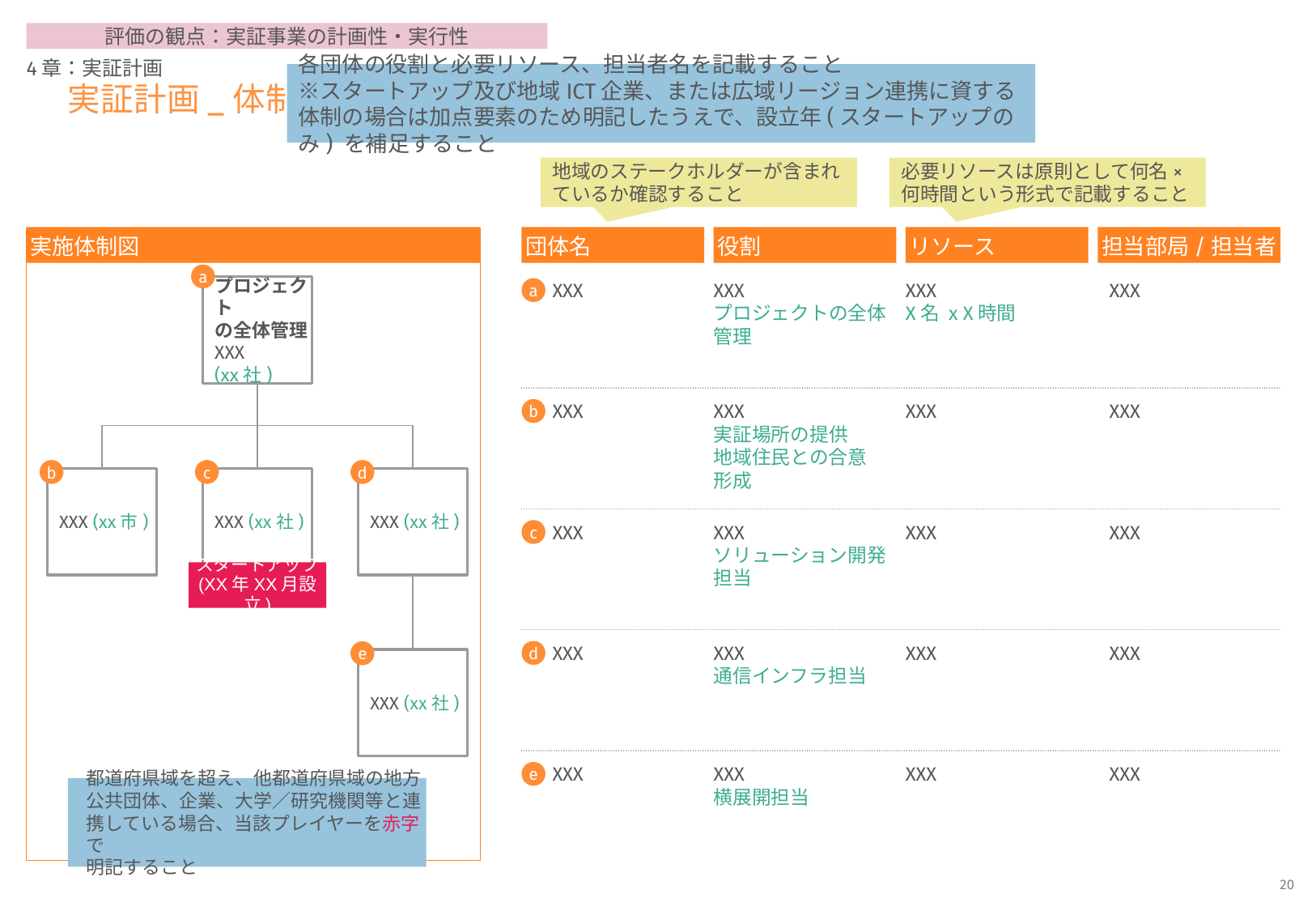

評価の観点：実証事業の計画性・実行性
4章：実証計画
各団体の役割と必要リソース、担当者名を記載すること
※スタートアップ及び地域ICT企業、または広域リージョン連携に資する体制の場合は加点要素のため明記したうえで、設立年(スタートアップのみ) を補足すること
# 実証計画_体制
地域のステークホルダーが含まれているか確認すること
必要リソースは原則として何名×何時間という形式で記載すること
実施体制図
団体名
役割
リソース
担当部局/担当者

a
プロジェクト
の全体管理
XXX
(xx社)
XXX
a
XXX
プロジェクトの全体
管理
XXX
X名 x X時間
XXX
XXX
b
XXX
実証場所の提供
地域住民との合意
形成
XXX
XXX
b
c
d
XXX (xx市)
XXX (xx社)
XXX (xx社)
XXX
c
XXX
ソリューション開発
担当
XXX
XXX
スタートアップ
(XX年XX月設立)
d
XXX
XXX
通信インフラ担当
XXX
XXX
e
XXX (xx社)
XXX
e
XXX
横展開担当

XXX
XXX
都道府県域を超え、他都道府県域の地方公共団体、企業、大学／研究機関等と連携している場合、当該プレイヤーを赤字で
明記すること